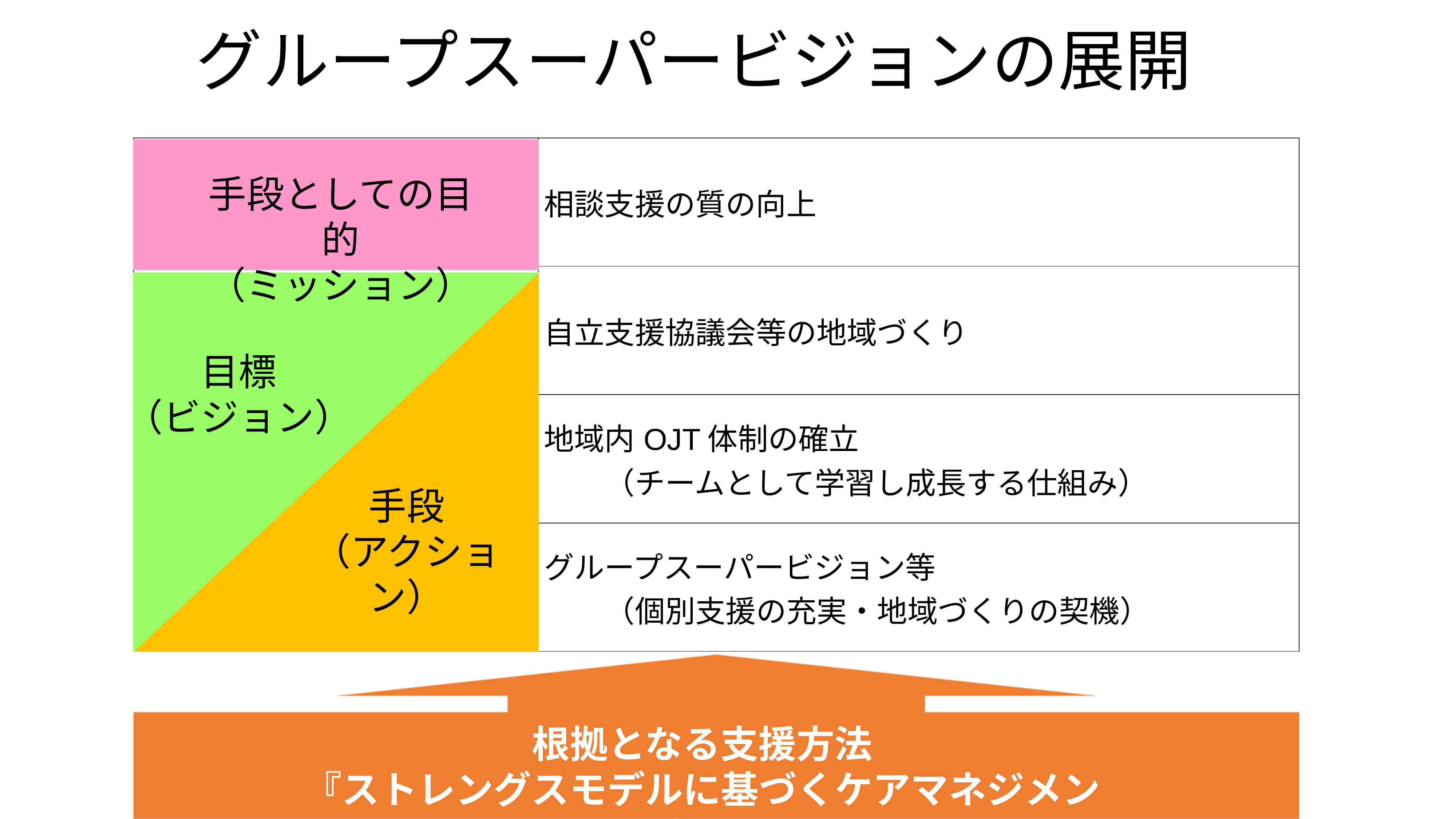

グループスーパービジョンの展開
|  | 相談支援の質の向上 |
| --- | --- |
|  | 自立支援協議会等の地域づくり |
|  | 地域内OJT体制の確立 　　（チームとして学習し成長する仕組み） |
|  | グループスーパービジョン等 　　（個別支援の充実・地域づくりの契機） |

手段としての目的
（ミッション）

目標
（ビジョン）
手段
（アクション）

根拠となる支援方法
『ストレングスモデルに基づくケアマネジメント』